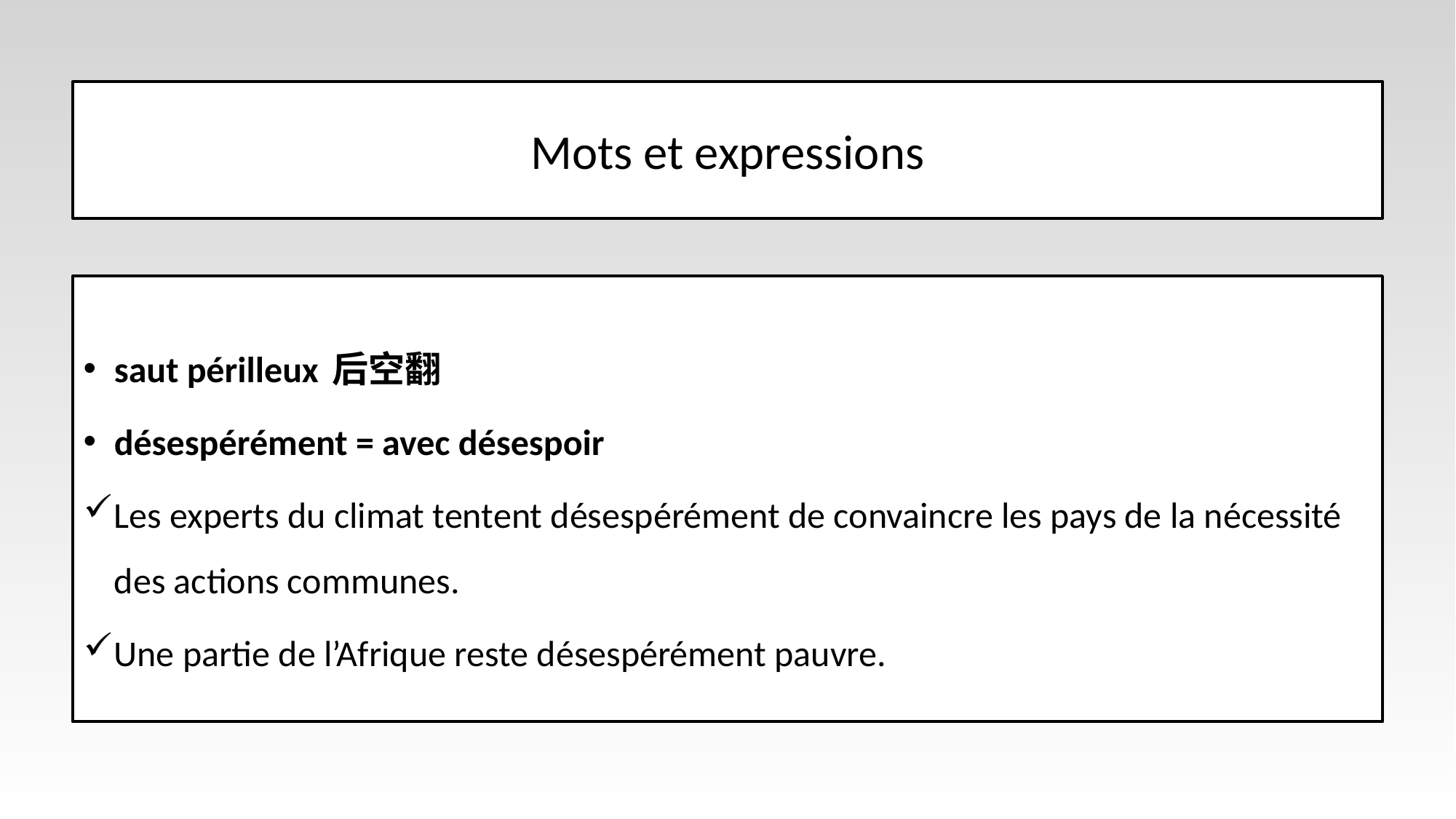

# Mots et expressions
saut périlleux	后空翻
désespérément = avec désespoir
Les experts du climat tentent désespérément de convaincre les pays de la nécessité des actions communes.
Une partie de l’Afrique reste désespérément pauvre.